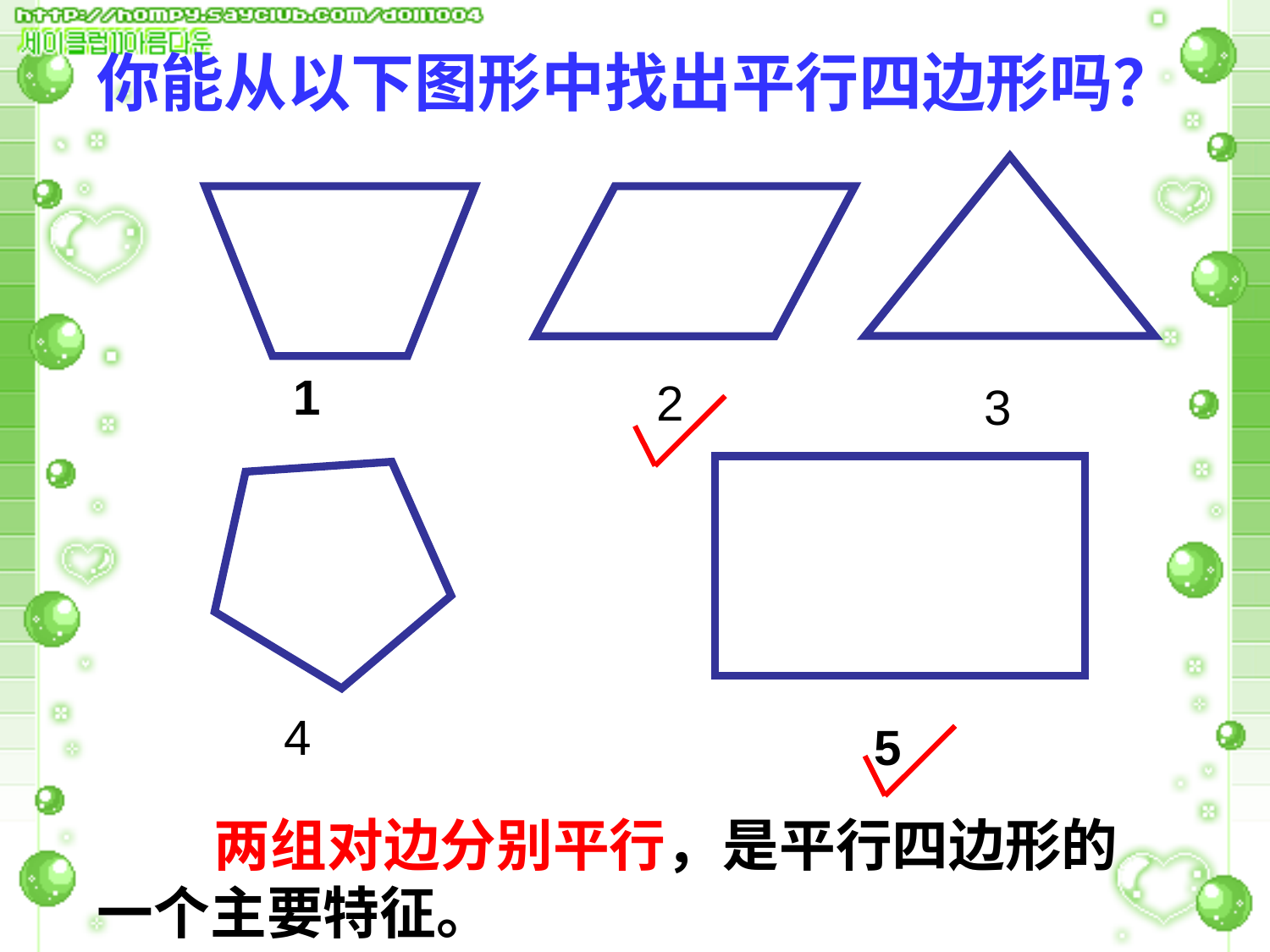

你能从以下图形中找出平行四边形吗？

1
2
3

4
5

        两组对边分别平行，是平行四边形的一个主要特征。